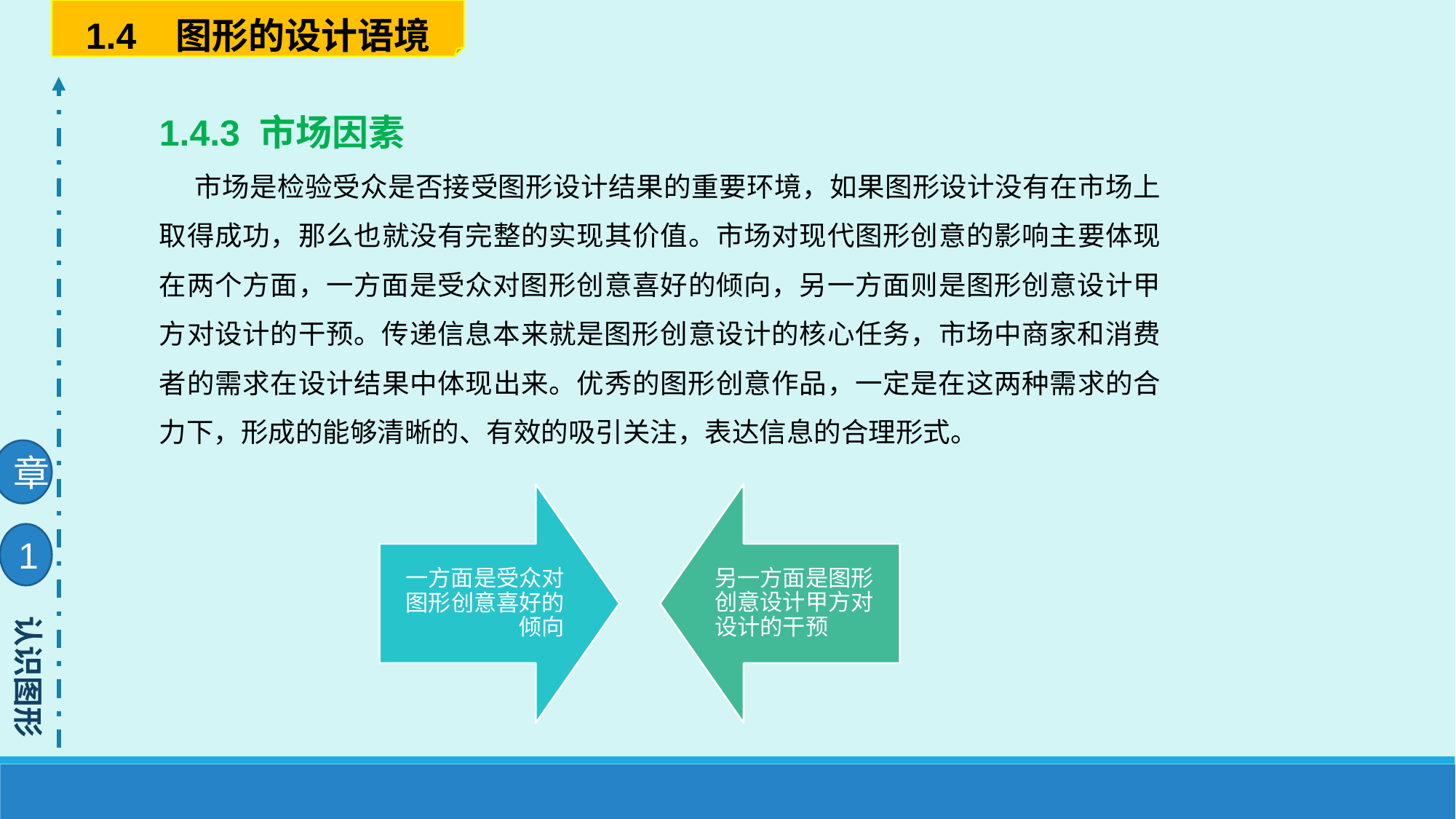

1.4   图形的设计语境
1.4.3 市场因素
市场是检验受众是否接受图形设计结果的重要环境，如果图形设计没有在市场上取得成功，那么也就没有完整的实现其价值。市场对现代图形创意的影响主要体现在两个方面，一方面是受众对图形创意喜好的倾向，另一方面则是图形创意设计甲方对设计的干预。传递信息本来就是图形创意设计的核心任务，市场中商家和消费者的需求在设计结果中体现出来。优秀的图形创意作品，一定是在这两种需求的合力下，形成的能够清晰的、有效的吸引关注，表达信息的合理形式。
章
一方面是受众对图形创意喜好的倾向
另一方面是图形创意设计甲方对设计的干预
1
认识图形